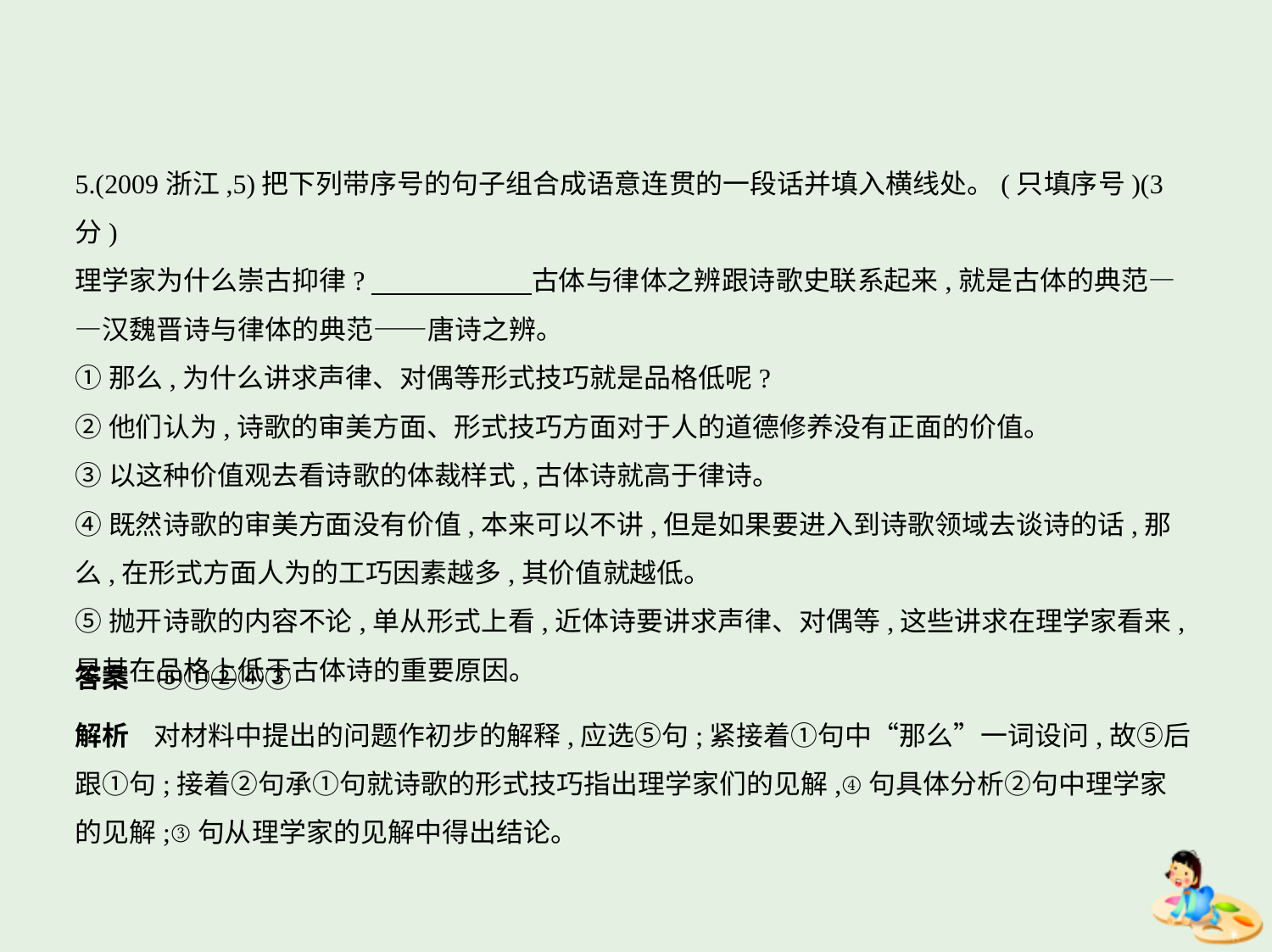

5.(2009浙江,5)把下列带序号的句子组合成语意连贯的一段话并填入横线处。(只填序号)(3分)
理学家为什么崇古抑律?　　　　　    古体与律体之辨跟诗歌史联系起来,就是古体的典范—
—汉魏晋诗与律体的典范——唐诗之辨。
①那么,为什么讲求声律、对偶等形式技巧就是品格低呢?
②他们认为,诗歌的审美方面、形式技巧方面对于人的道德修养没有正面的价值。
③以这种价值观去看诗歌的体裁样式,古体诗就高于律诗。
④既然诗歌的审美方面没有价值,本来可以不讲,但是如果要进入到诗歌领域去谈诗的话,那
么,在形式方面人为的工巧因素越多,其价值就越低。
⑤抛开诗歌的内容不论,单从形式上看,近体诗要讲求声律、对偶等,这些讲求在理学家看来,
是其在品格上低于古体诗的重要原因。
答案　⑤①②④③
解析    对材料中提出的问题作初步的解释,应选⑤句;紧接着①句中“那么”一词设问,故⑤后
跟①句;接着②句承①句就诗歌的形式技巧指出理学家们的见解,④句具体分析②句中理学家
的见解;③句从理学家的见解中得出结论。